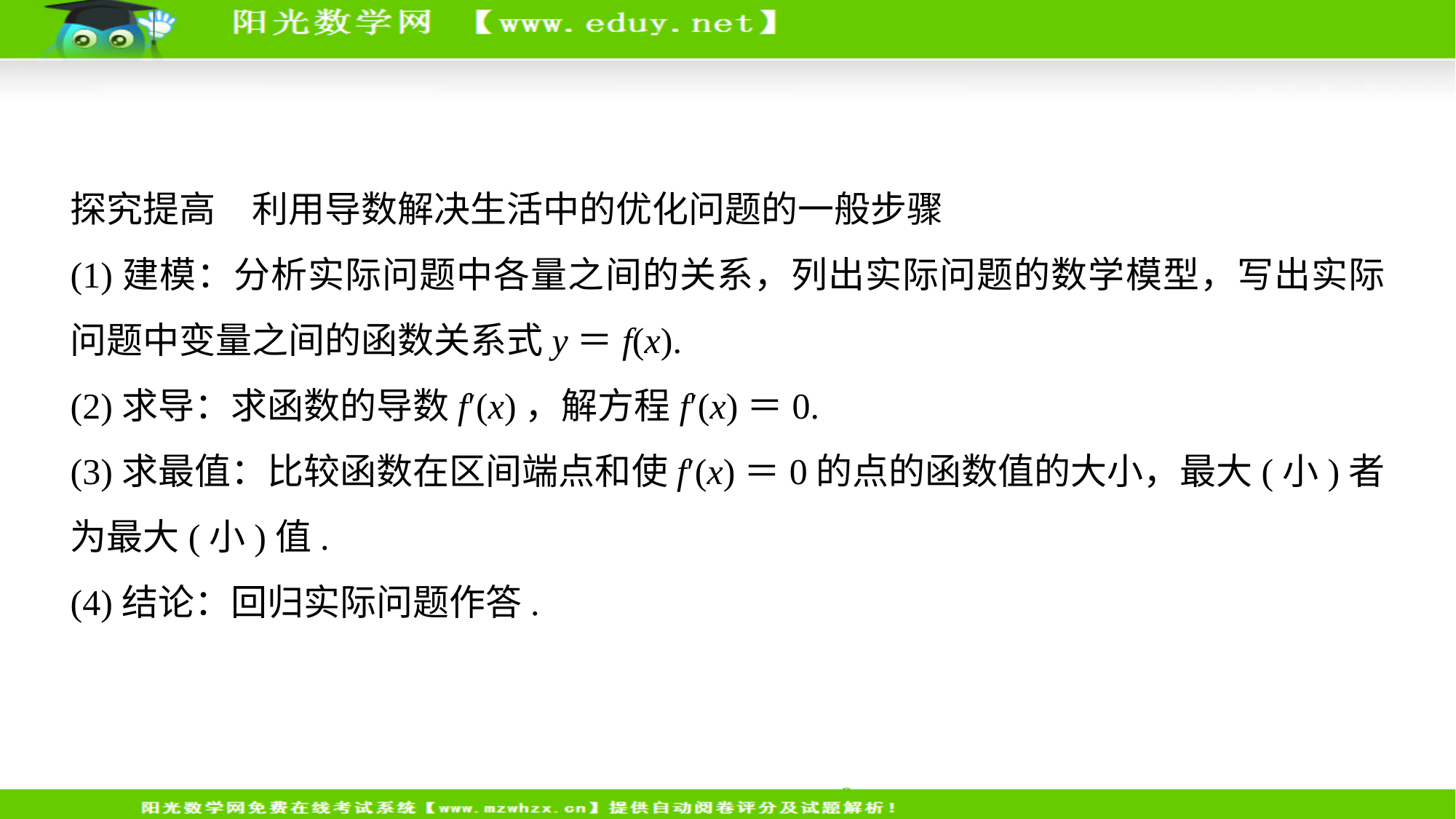

探究提高　利用导数解决生活中的优化问题的一般步骤
(1)建模：分析实际问题中各量之间的关系，列出实际问题的数学模型，写出实际问题中变量之间的函数关系式y＝f(x).
(2)求导：求函数的导数f′(x)，解方程f′(x)＝0.
(3)求最值：比较函数在区间端点和使f′(x)＝0的点的函数值的大小，最大(小)者为最大(小)值.
(4)结论：回归实际问题作答.